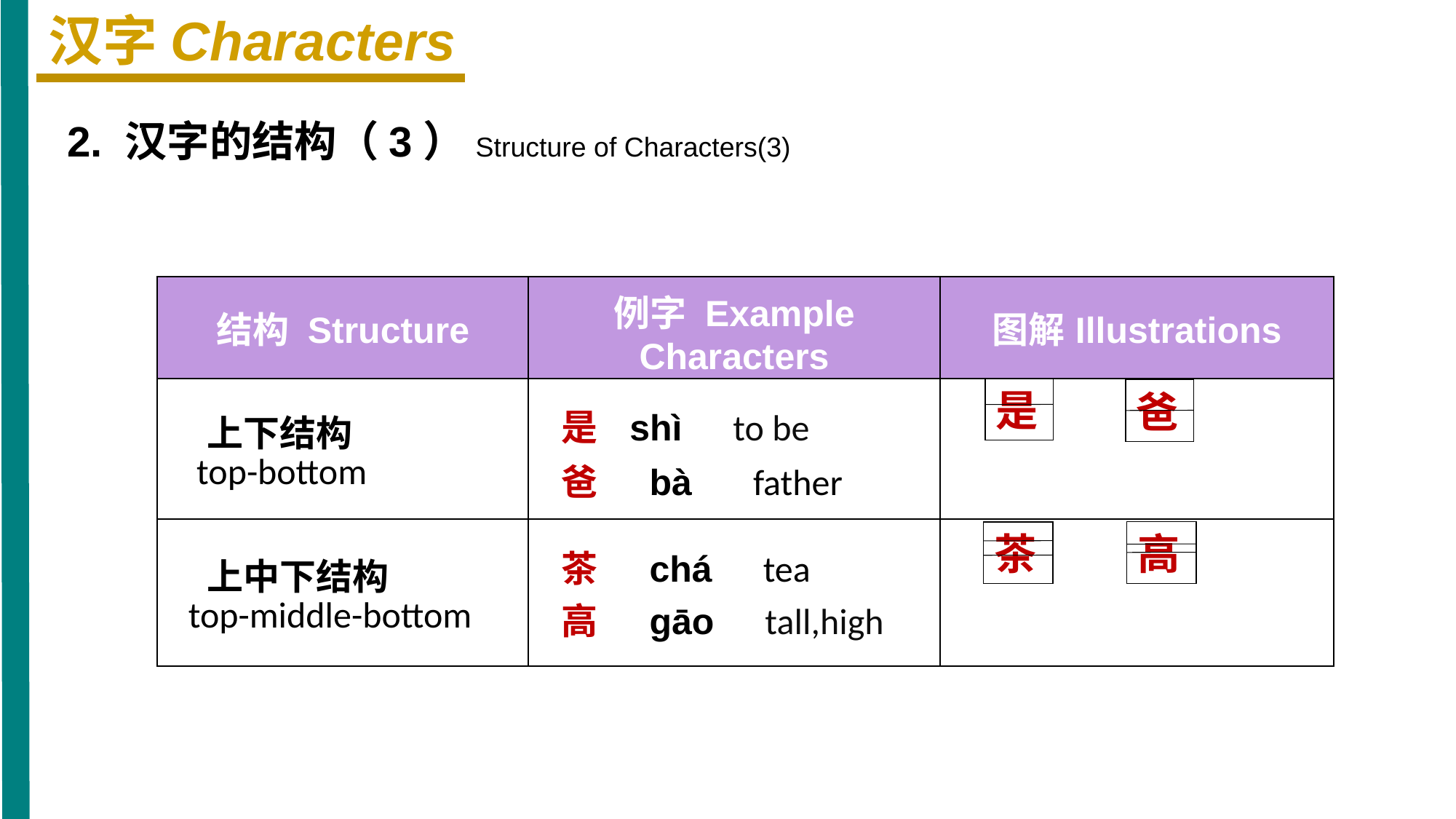

汉字Characters
2. 汉字的结构（3）Structure of Characters(3)

| 结构 Structure | 例字 Example Characters | 图解Illustrations |
| --- | --- | --- |
| 上下结构 top-bottom | 是 shì to be 爸 bà father |  |
| 上中下结构 top-middle-bottom | 茶 chá tea 高 ɡāo tall,high |  |
是
爸
高
茶